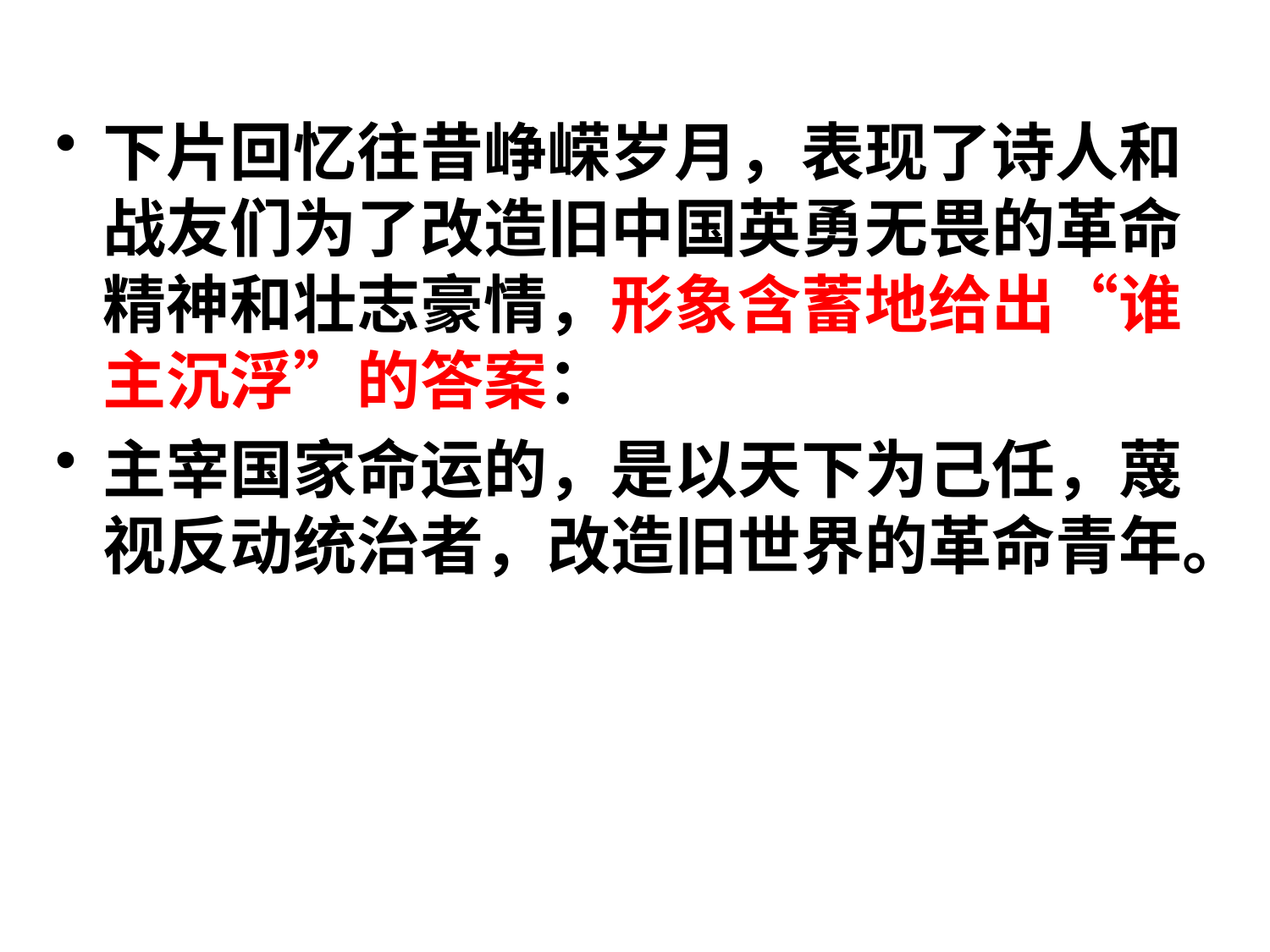

下片回忆往昔峥嵘岁月，表现了诗人和战友们为了改造旧中国英勇无畏的革命精神和壮志豪情，形象含蓄地给出“谁主沉浮”的答案：
主宰国家命运的，是以天下为己任，蔑视反动统治者，改造旧世界的革命青年。